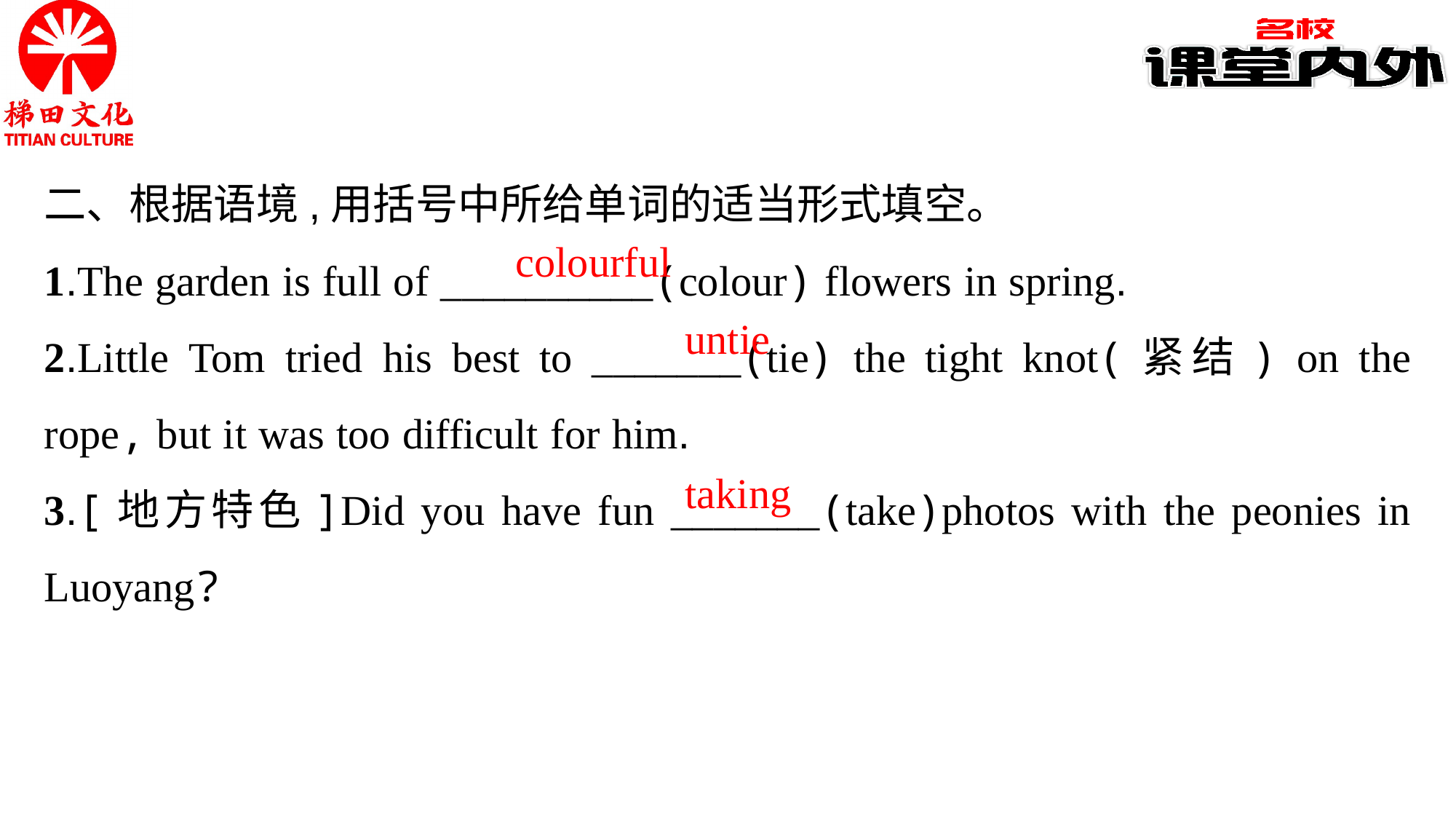

二、根据语境,用括号中所给单词的适当形式填空。
1.The garden is full of __________(colour) flowers in spring.
2.Little Tom tried his best to _______(tie) the tight knot(紧结) on the rope, but it was too difficult for him.
3.[地方特色]Did you have fun _______(take)photos with the peonies in Luoyang?
colourful
untie
taking